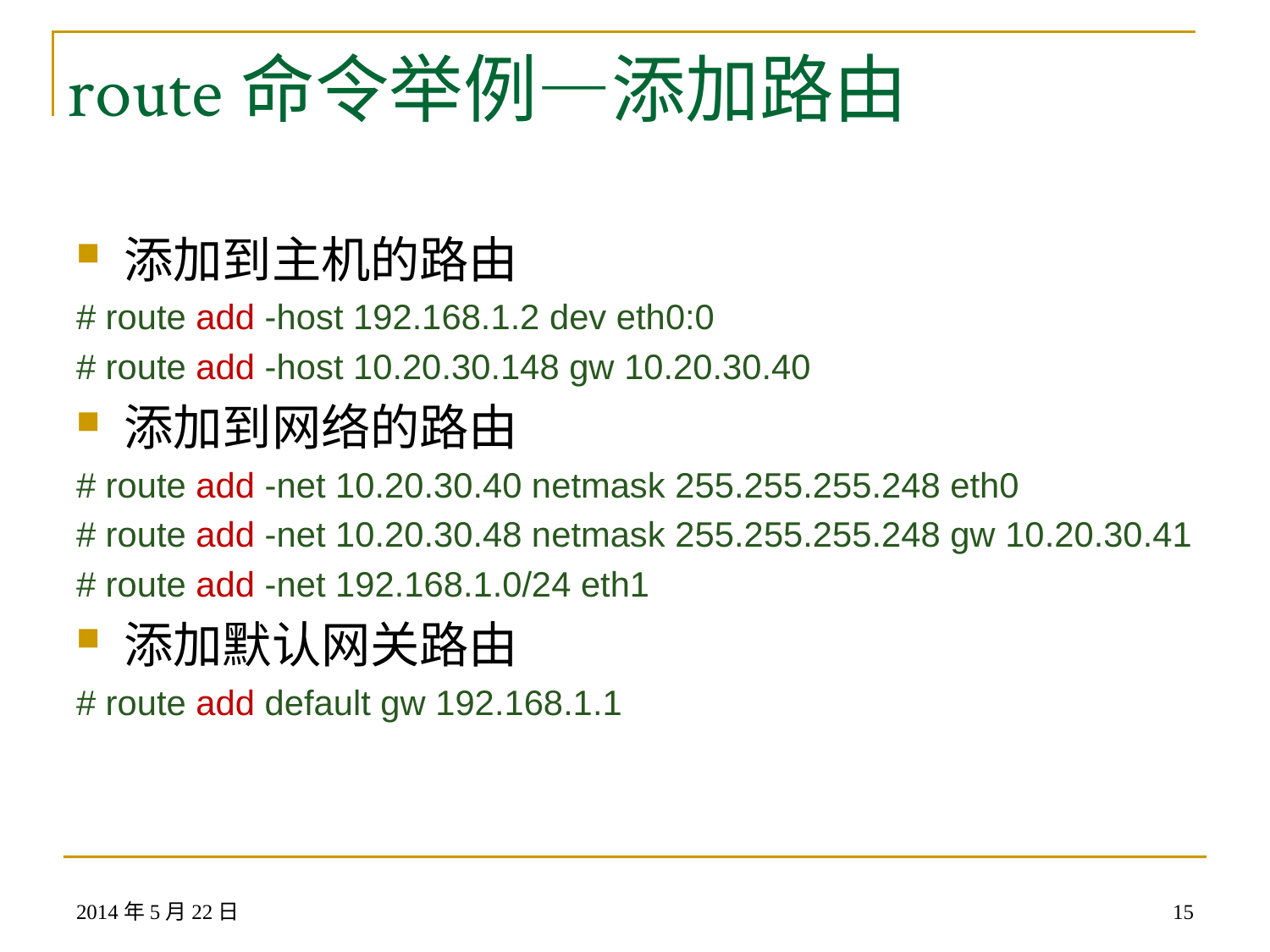

# route命令举例—添加路由
添加到主机的路由
# route add -host 192.168.1.2 dev eth0:0
# route add -host 10.20.30.148 gw 10.20.30.40
添加到网络的路由
# route add -net 10.20.30.40 netmask 255.255.255.248 eth0
# route add -net 10.20.30.48 netmask 255.255.255.248 gw 10.20.30.41
# route add -net 192.168.1.0/24 eth1
添加默认网关路由
# route add default gw 192.168.1.1

2014年5月22日
15